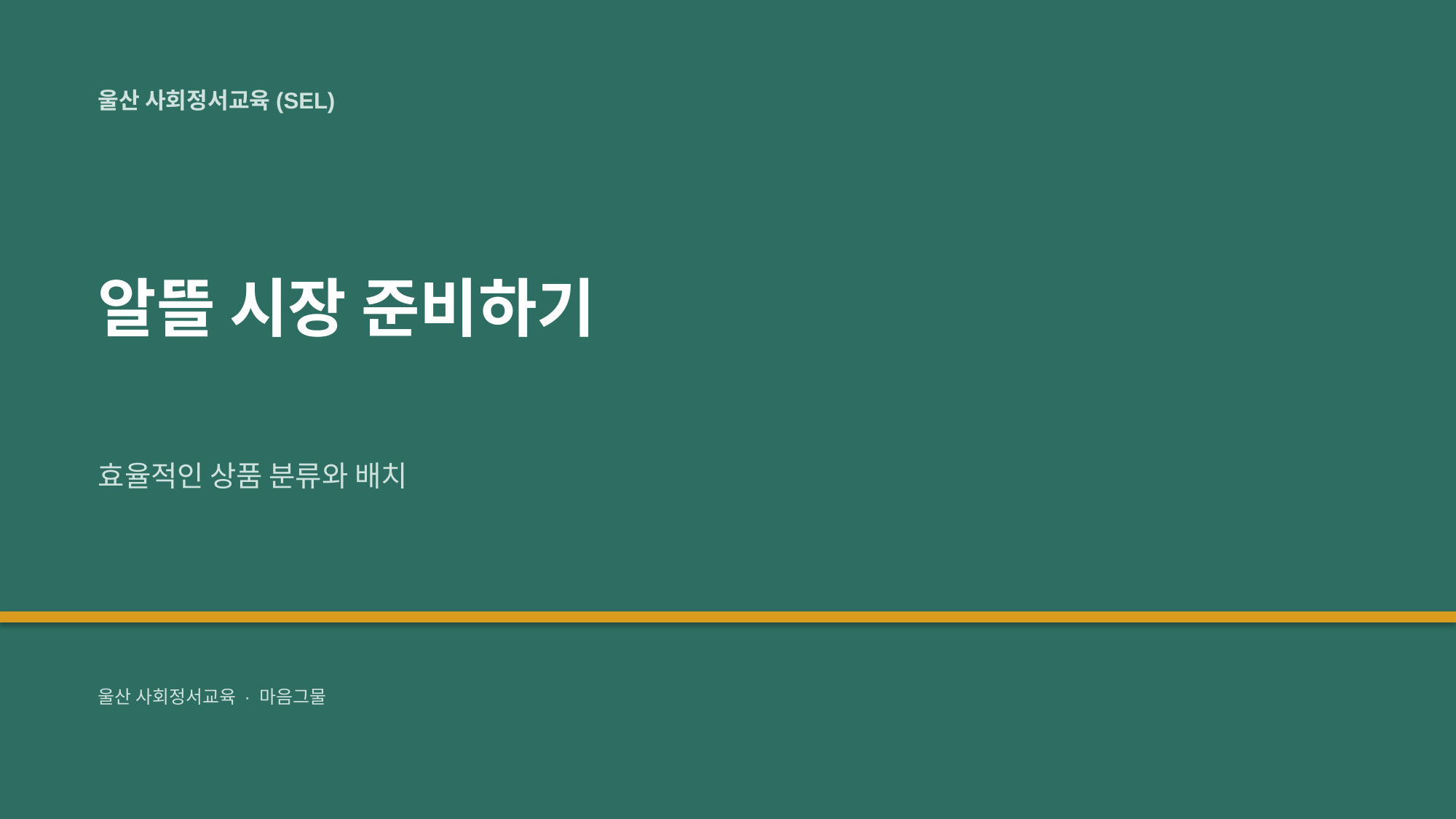

울산 사회정서교육(SEL)
알뜰 시장 준비하기
효율적인 상품 분류와 배치

울산 사회정서교육 · 마음그물